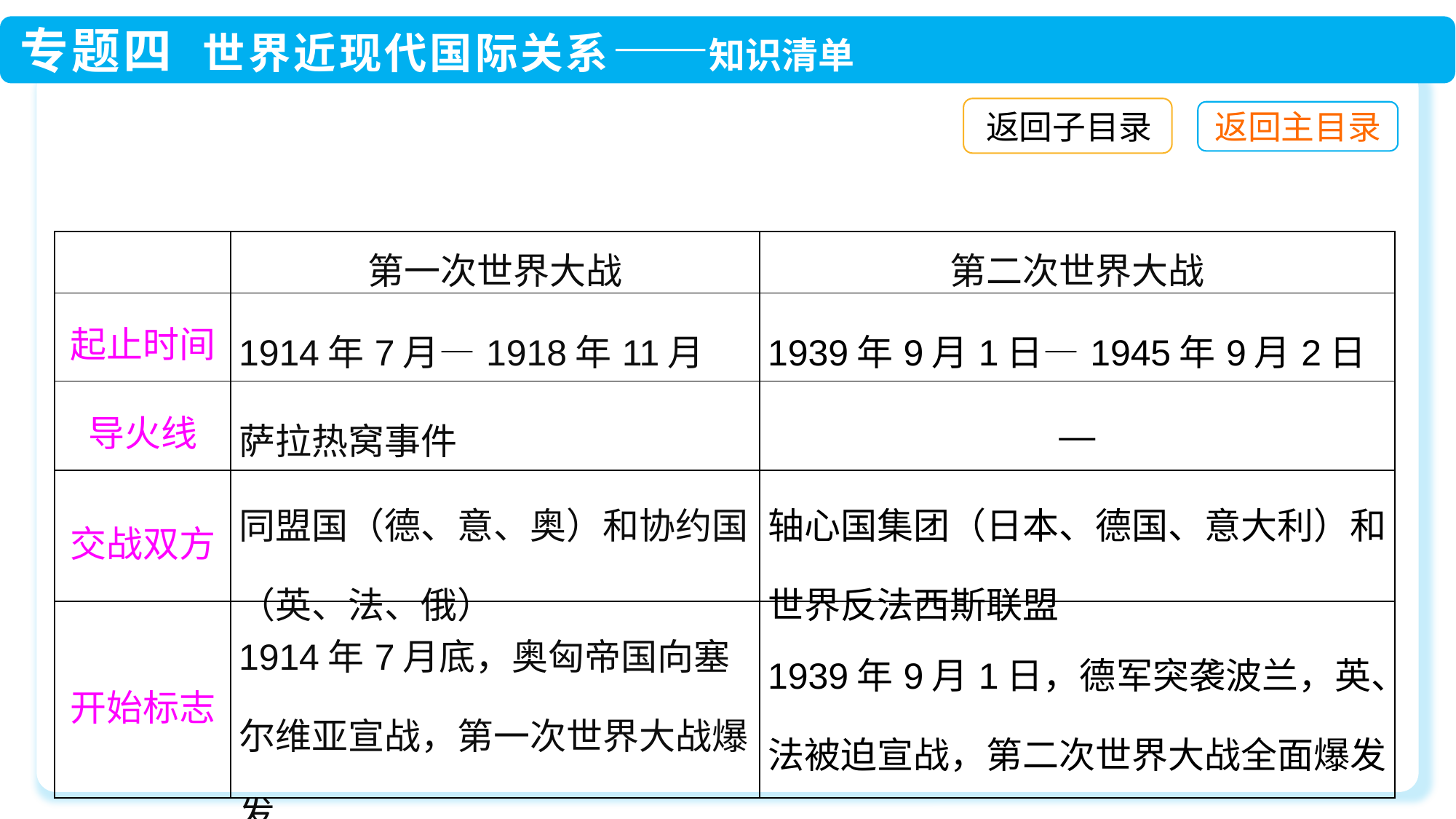

返回子目录
|  | 第一次世界大战 | 第二次世界大战 |
| --- | --- | --- |
| 起止时间 | 1914年7月—1918年11月 | 1939年9月1日—1945年9月2日 |
| 导火线 | 萨拉热窝事件 | — |
| 交战双方 | 同盟国（德、意、奥）和协约国（英、法、俄） | 轴心国集团（日本、德国、意大利）和世界反法西斯联盟 |
| 开始标志 | 1914年7月底，奥匈帝国向塞尔维亚宣战，第一次世界大战爆发 | 1939年9月1日，德军突袭波兰，英、法被迫宣战，第二次世界大战全面爆发 |